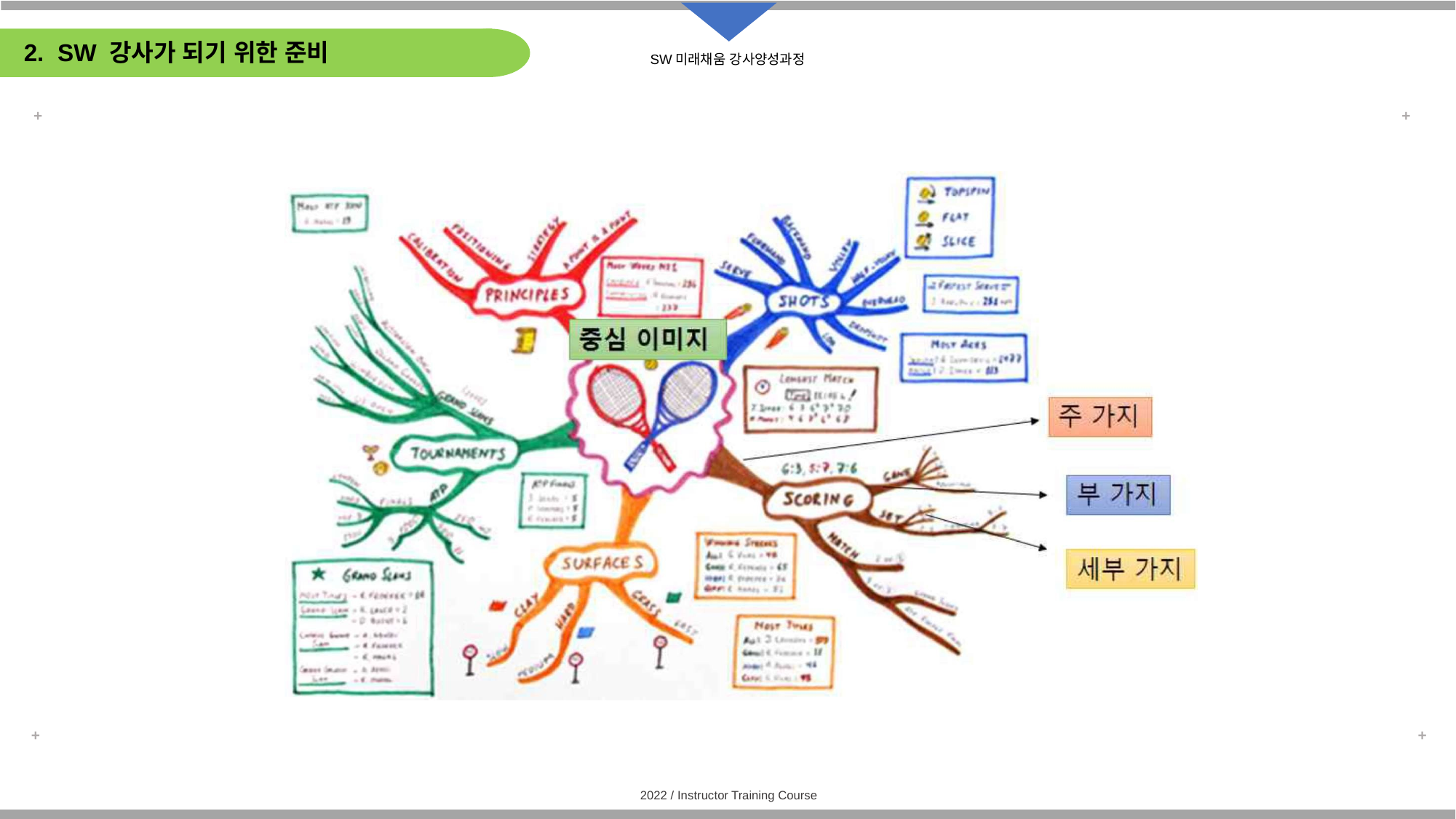

# 2.  SW 강사가 되기 위한 준비